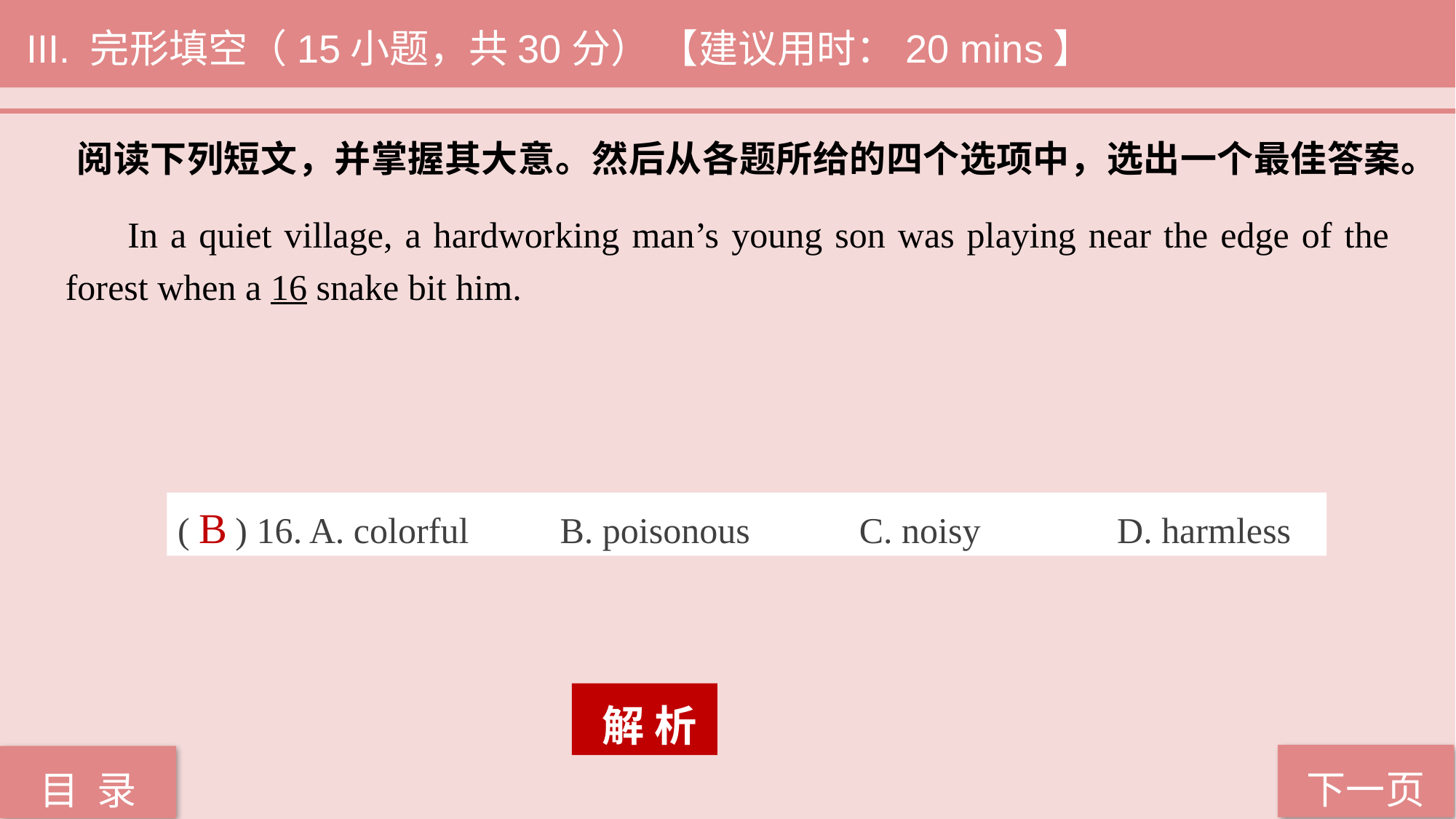

III. 完形填空（15小题，共30分） 【建议用时：20 mins】
阅读下列短文，并掌握其大意。然后从各题所给的四个选项中，选出一个最佳答案。
     In a quiet village, a hardworking man’s young son was playing near the edge of the forest when a 16 snake bit him.
(     ) 16. A. colorful          B. poisonous            C. noisy               D. harmless
B
 解 析